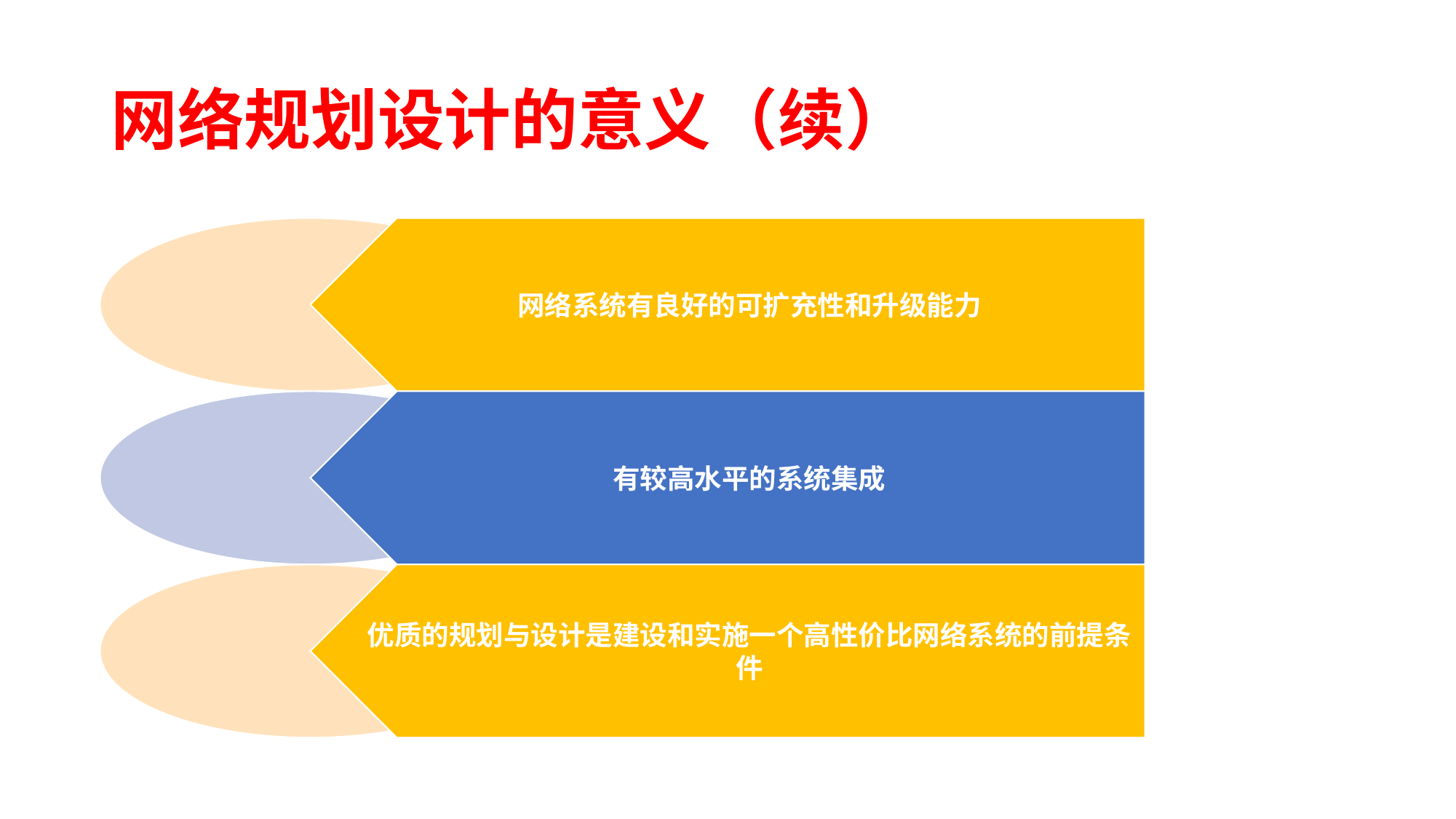

# 网络规划设计的意义（续）
网络系统有良好的可扩充性和升级能力
有较高水平的系统集成
优质的规划与设计是建设和实施一个高性价比网络系统的前提条件